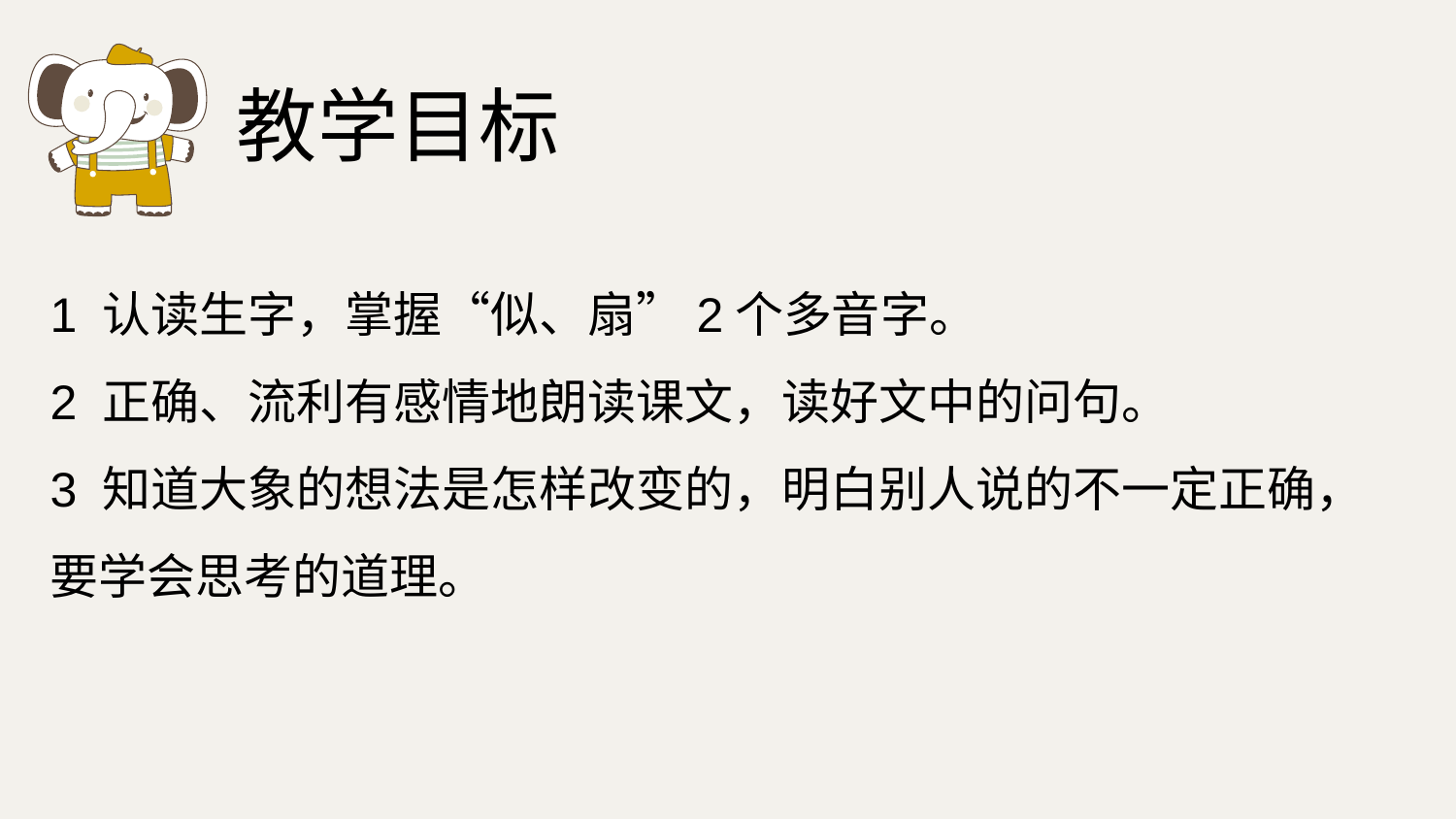

教学目标
1 认读生字，掌握“似、扇”2个多音字。
2 正确、流利有感情地朗读课文，读好文中的问句。
3 知道大象的想法是怎样改变的，明白别人说的不一定正确，要学会思考的道理。